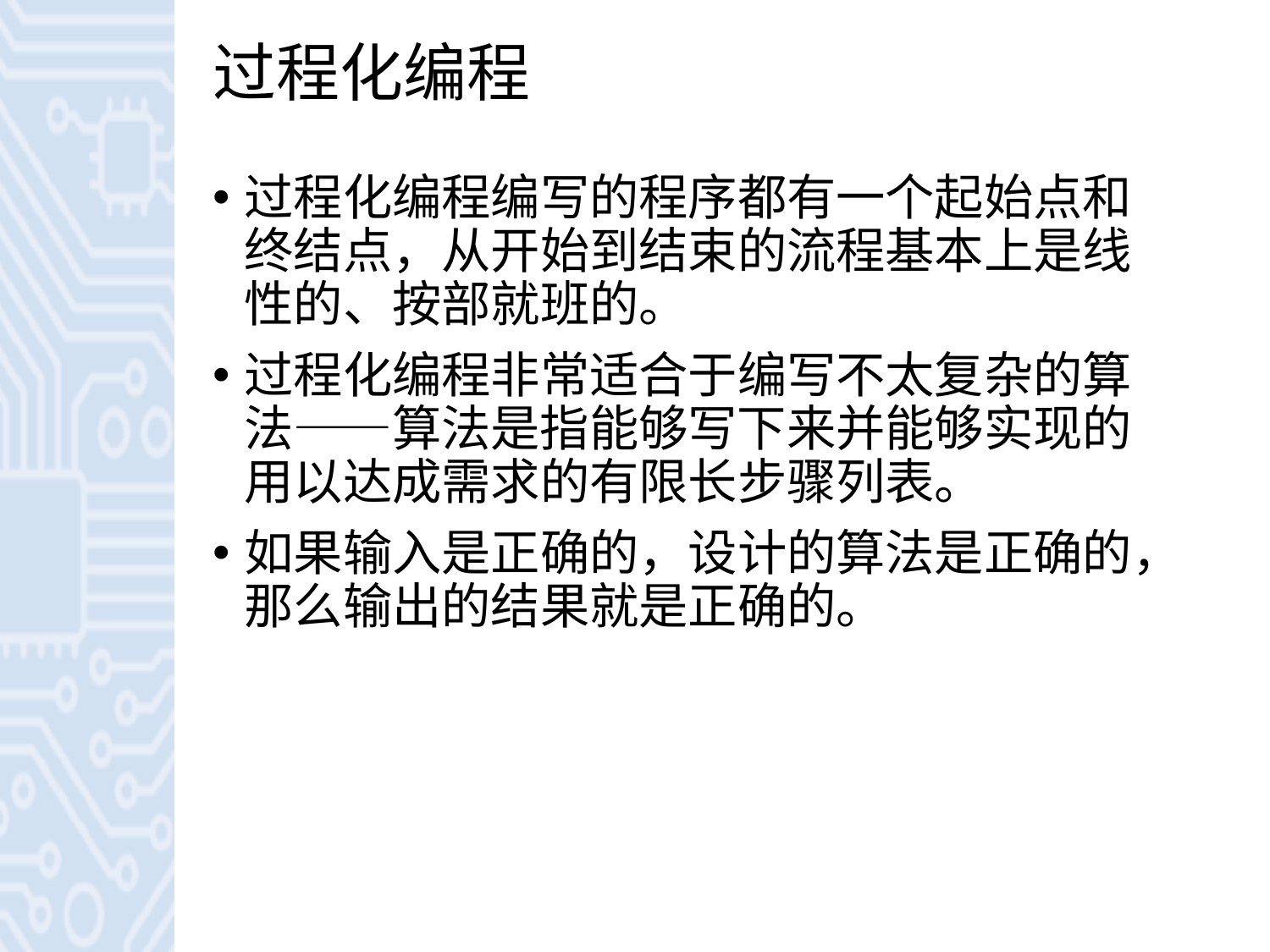

# 过程化编程
过程化编程编写的程序都有一个起始点和终结点，从开始到结束的流程基本上是线性的、按部就班的。
过程化编程非常适合于编写不太复杂的算法——算法是指能够写下来并能够实现的用以达成需求的有限长步骤列表。
如果输入是正确的，设计的算法是正确的，那么输出的结果就是正确的。